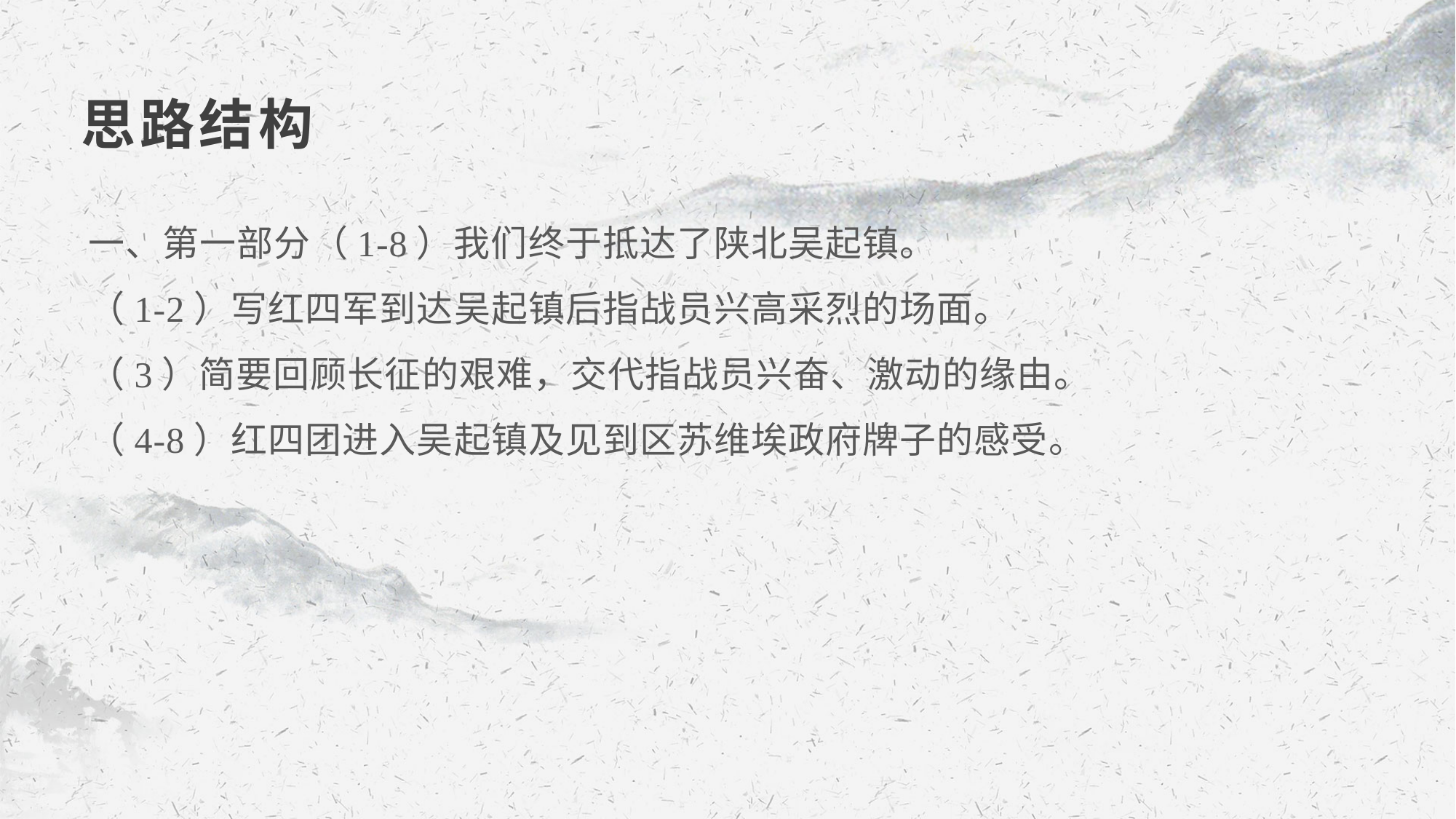

思路结构
一、第一部分（1-8）我们终于抵达了陕北吴起镇。
（1-2）写红四军到达吴起镇后指战员兴高采烈的场面。
（3）简要回顾长征的艰难，交代指战员兴奋、激动的缘由。
（4-8）红四团进入吴起镇及见到区苏维埃政府牌子的感受。